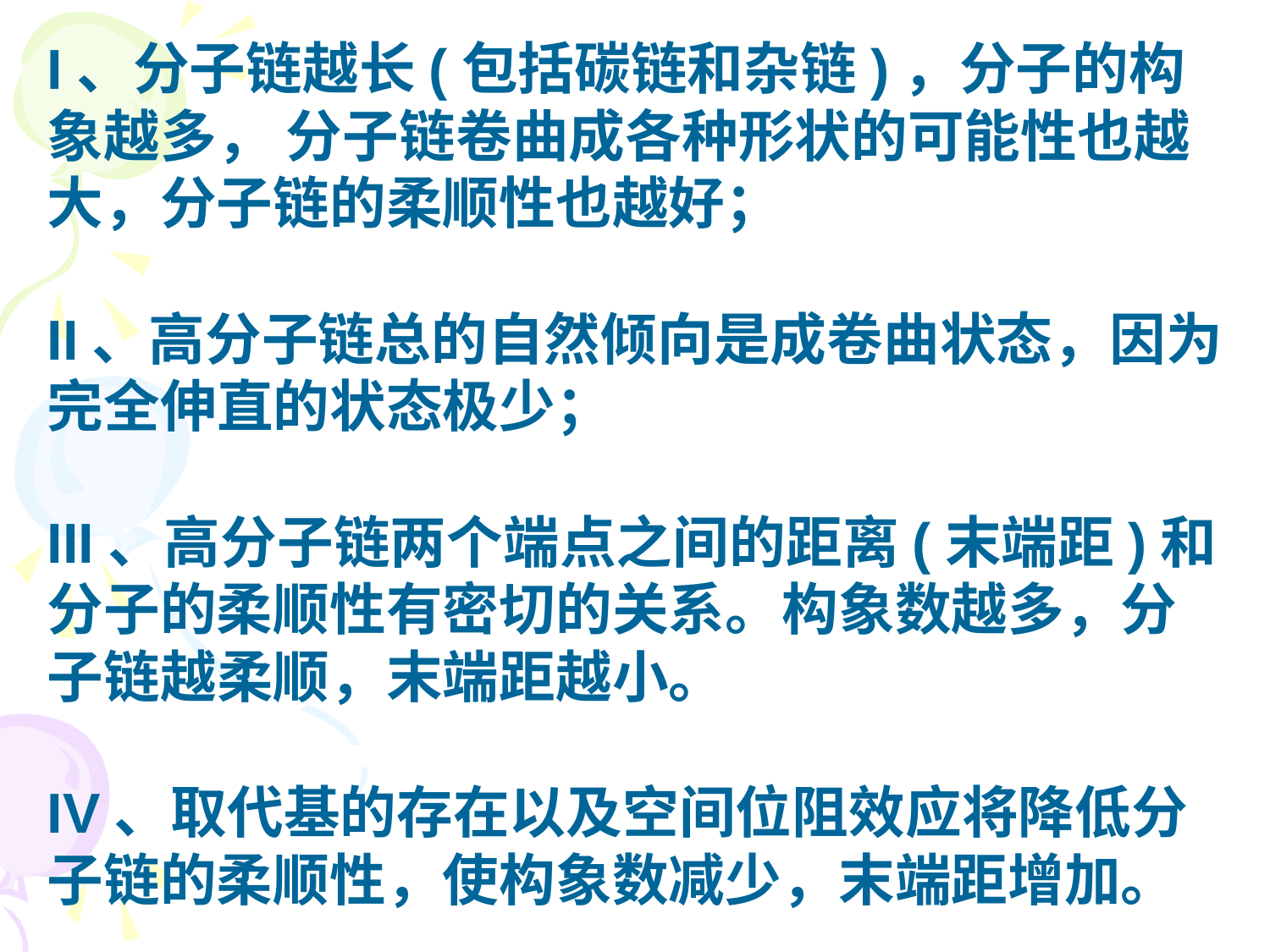

I、分子链越长(包括碳链和杂链)，分子的构象越多， 分子链卷曲成各种形状的可能性也越大，分子链的柔顺性也越好；

II、高分子链总的自然倾向是成卷曲状态，因为完全伸直的状态极少；

III、高分子链两个端点之间的距离(末端距)和分子的柔顺性有密切的关系。构象数越多，分子链越柔顺，末端距越小。

IV、取代基的存在以及空间位阻效应将降低分子链的柔顺性，使构象数减少，末端距增加。